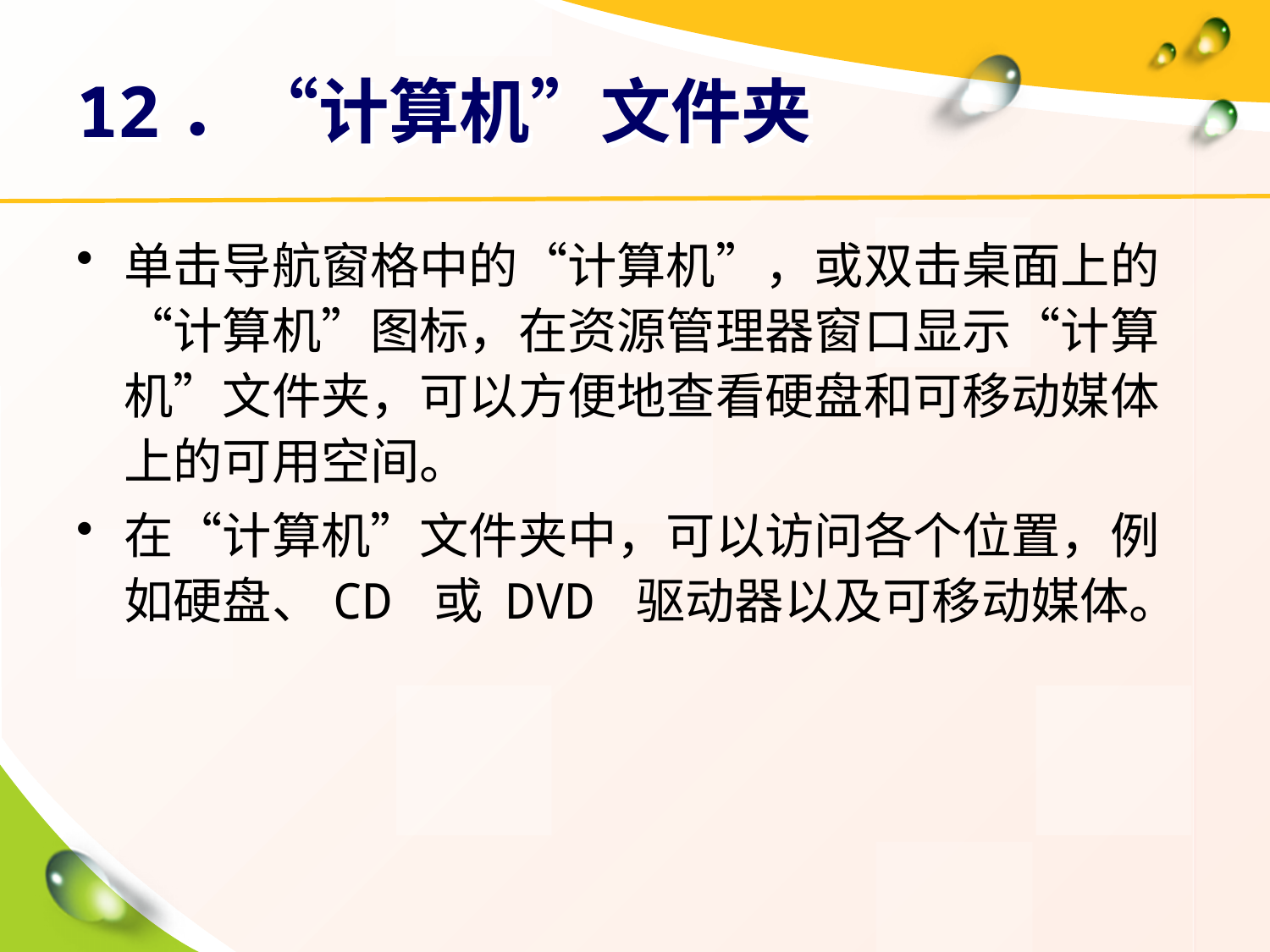

# 12．“计算机”文件夹
单击导航窗格中的“计算机”，或双击桌面上的“计算机”图标，在资源管理器窗口显示“计算机”文件夹，可以方便地查看硬盘和可移动媒体上的可用空间。
在“计算机”文件夹中，可以访问各个位置，例如硬盘、CD 或 DVD 驱动器以及可移动媒体。